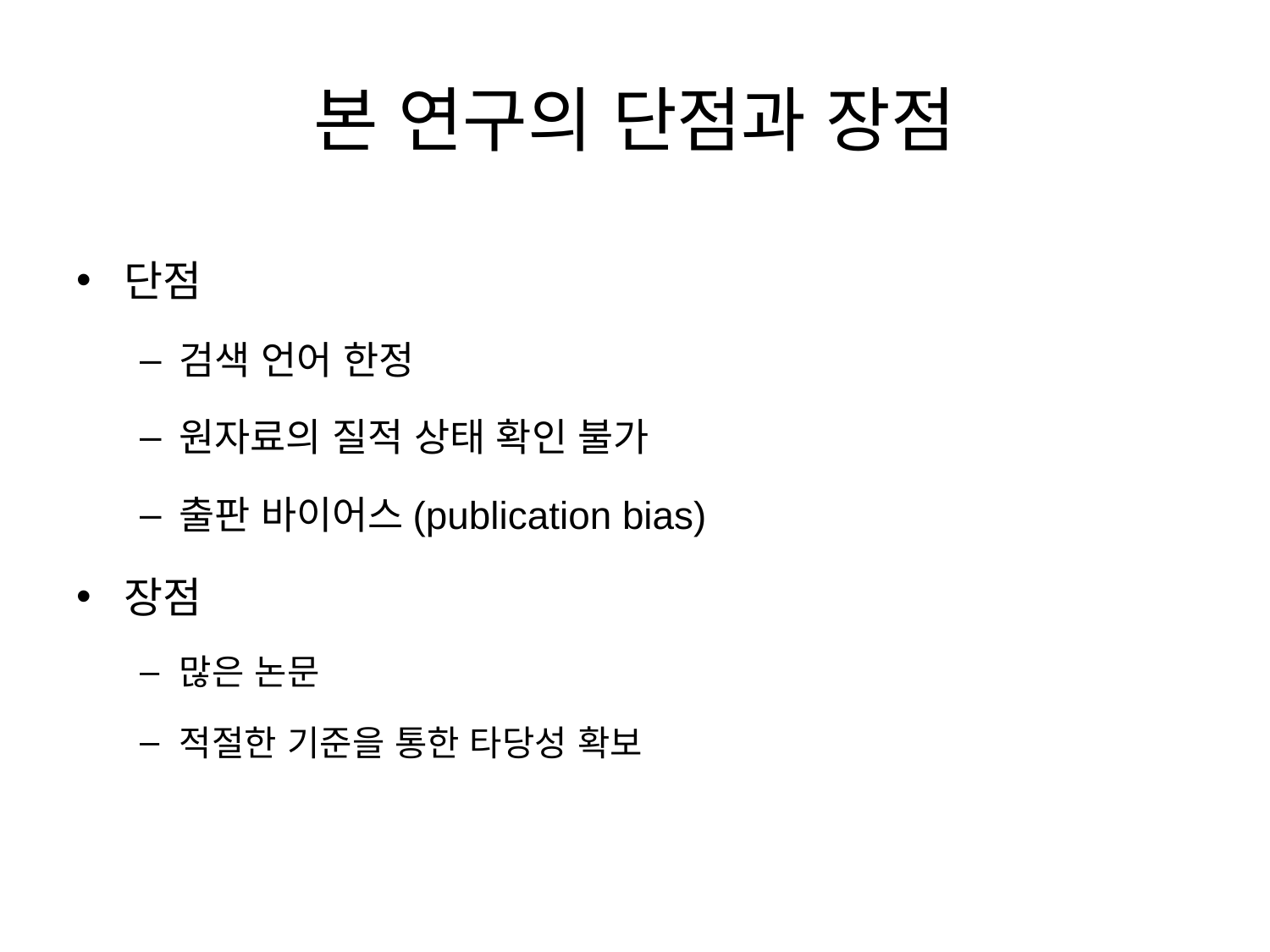

# 본 연구의 단점과 장점
단점
검색 언어 한정
원자료의 질적 상태 확인 불가
출판 바이어스(publication bias)
장점
많은 논문
적절한 기준을 통한 타당성 확보